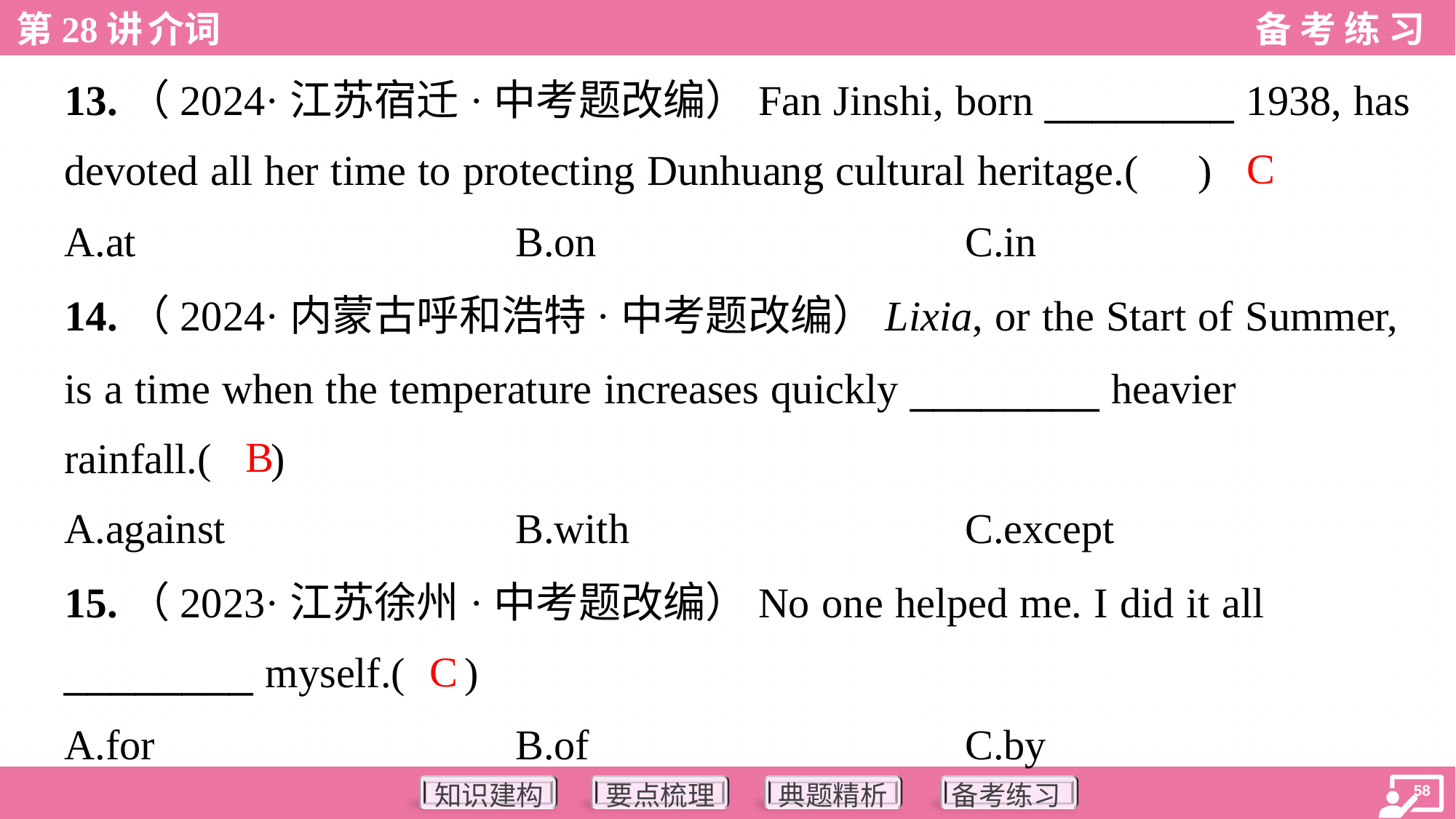

13.（2024·江苏宿迁·中考题改编）Fan Jinshi, born ________ 1938, has
devoted all her time to protecting Dunhuang cultural heritage.(     )
C
A.at	B.on	C.in
14.（2024·内蒙古呼和浩特·中考题改编）Lixia, or the Start of Summer,
is a time when the temperature increases quickly ________ heavier
rainfall.(     )
B
A.against	B.with	C.except
15.（2023·江苏徐州·中考题改编）No one helped me. I did it all
________ myself.(     )
C
A.for	B.of	C.by